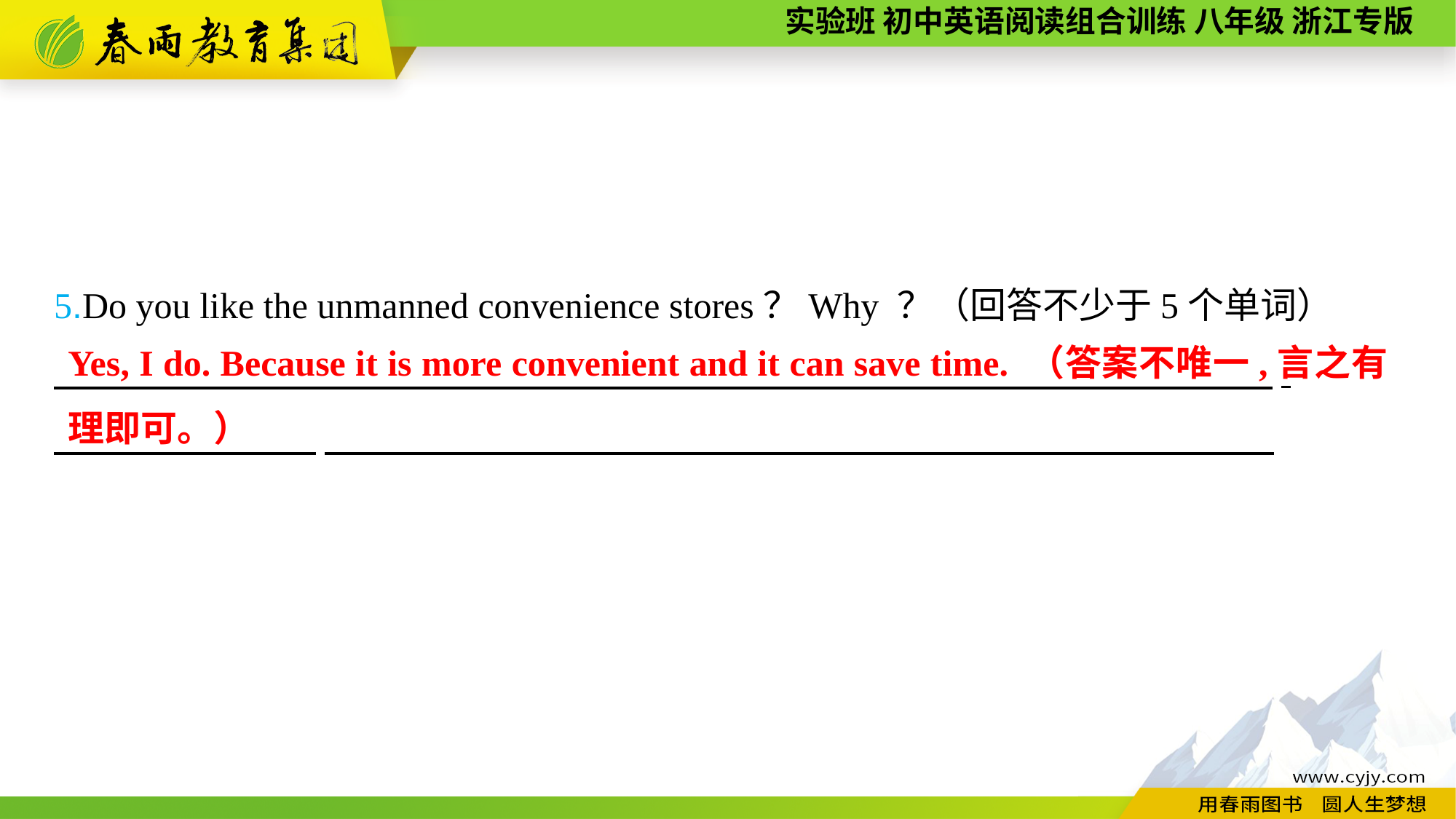

5.Do you like the unmanned convenience stores？Why ？（回答不少于5个单词）
　　　　                                                                                                                                   .
                                　                                                                                                           　.
Yes, I do. Because it is more convenient and it can save time. （答案不唯一,言之有理即可。）